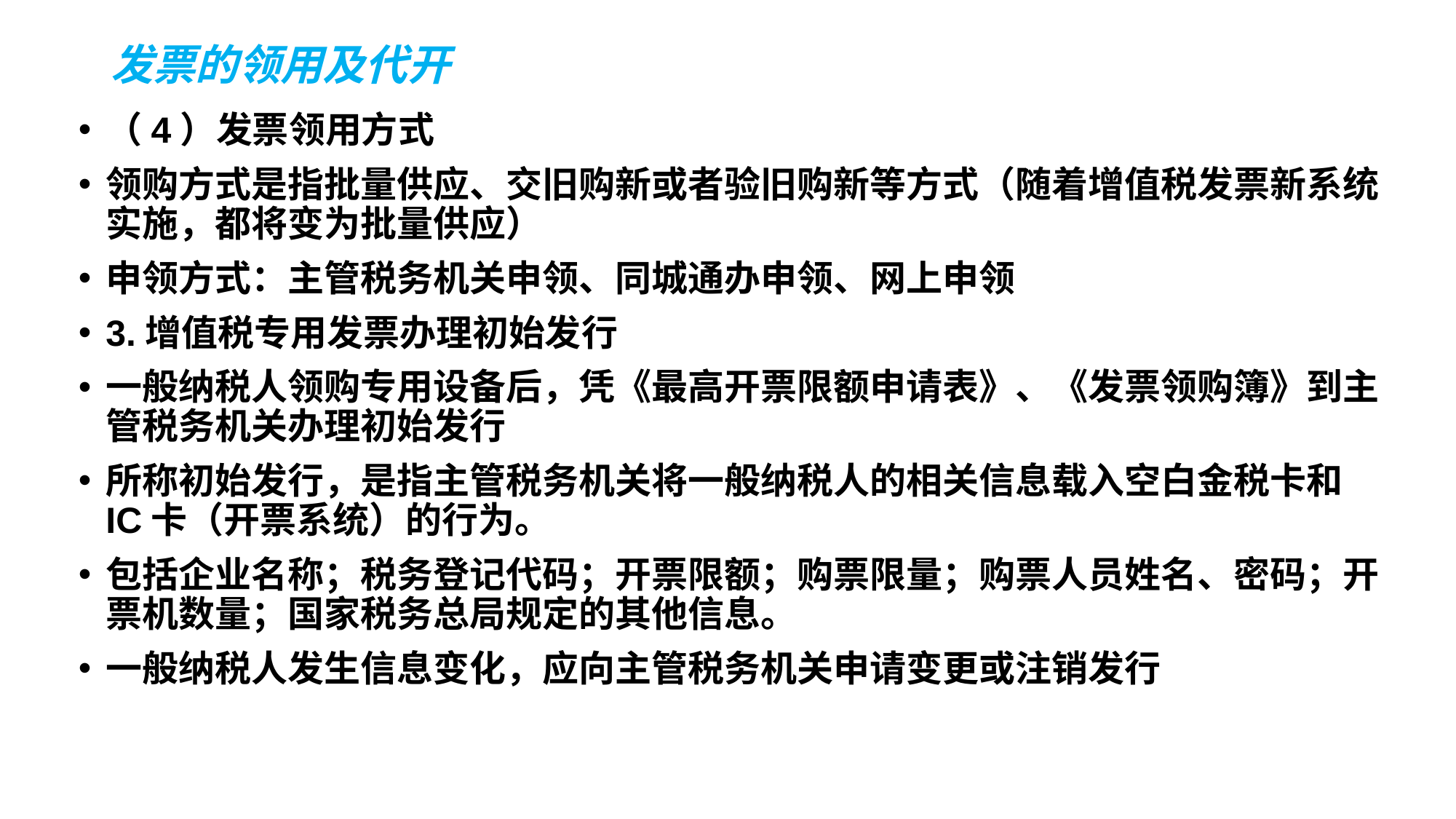

# 发票的领用及代开
（4）发票领用方式
领购方式是指批量供应、交旧购新或者验旧购新等方式（随着增值税发票新系统实施，都将变为批量供应）
申领方式：主管税务机关申领、同城通办申领、网上申领
3.增值税专用发票办理初始发行
一般纳税人领购专用设备后，凭《最高开票限额申请表》、《发票领购簿》到主管税务机关办理初始发行
所称初始发行，是指主管税务机关将一般纳税人的相关信息载入空白金税卡和IC卡（开票系统）的行为。
包括企业名称；税务登记代码；开票限额；购票限量；购票人员姓名、密码；开票机数量；国家税务总局规定的其他信息。
一般纳税人发生信息变化，应向主管税务机关申请变更或注销发行